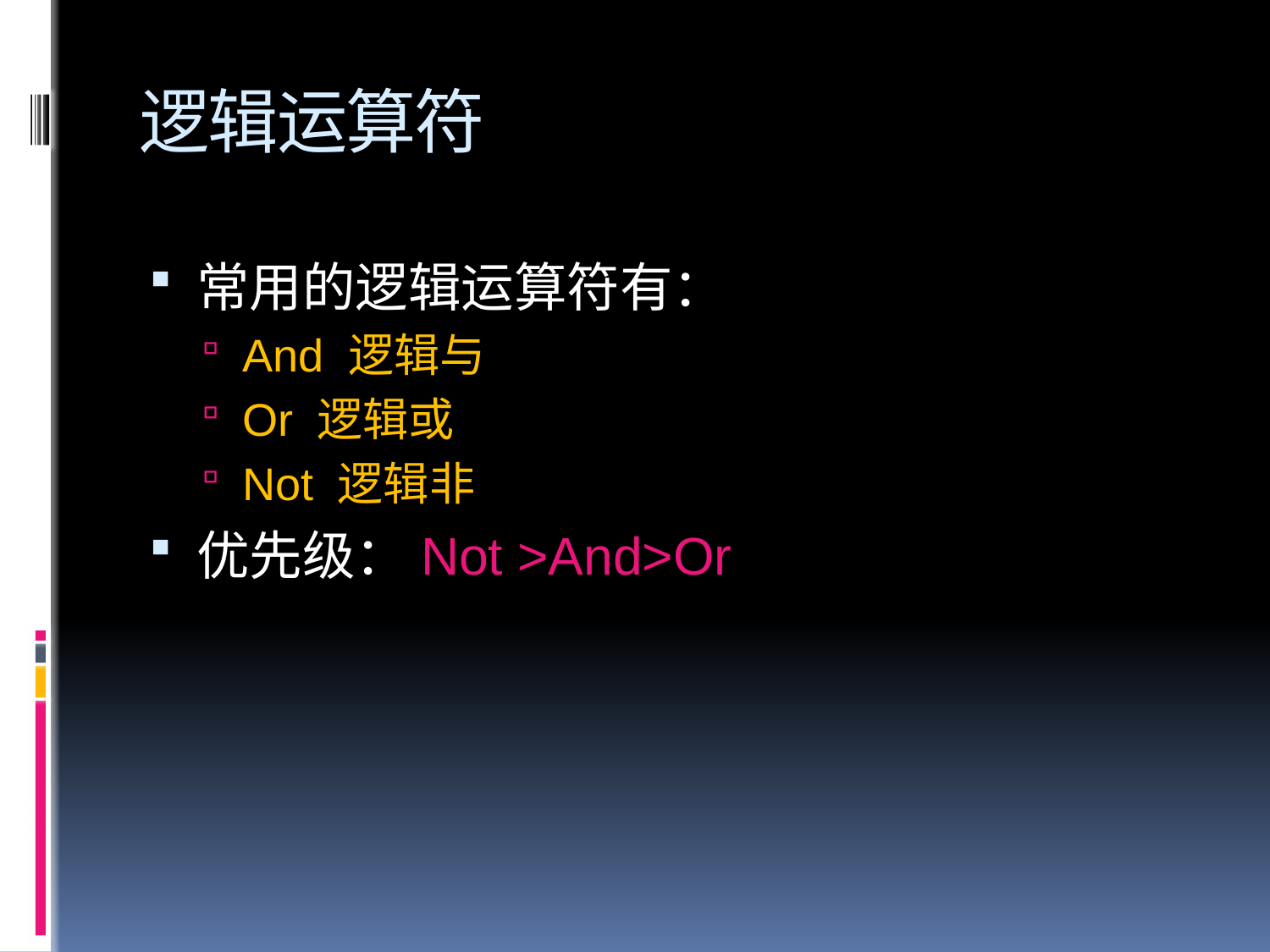

# 逻辑运算符
常用的逻辑运算符有：
And 逻辑与
Or 逻辑或
Not 逻辑非
优先级：Not >And>Or